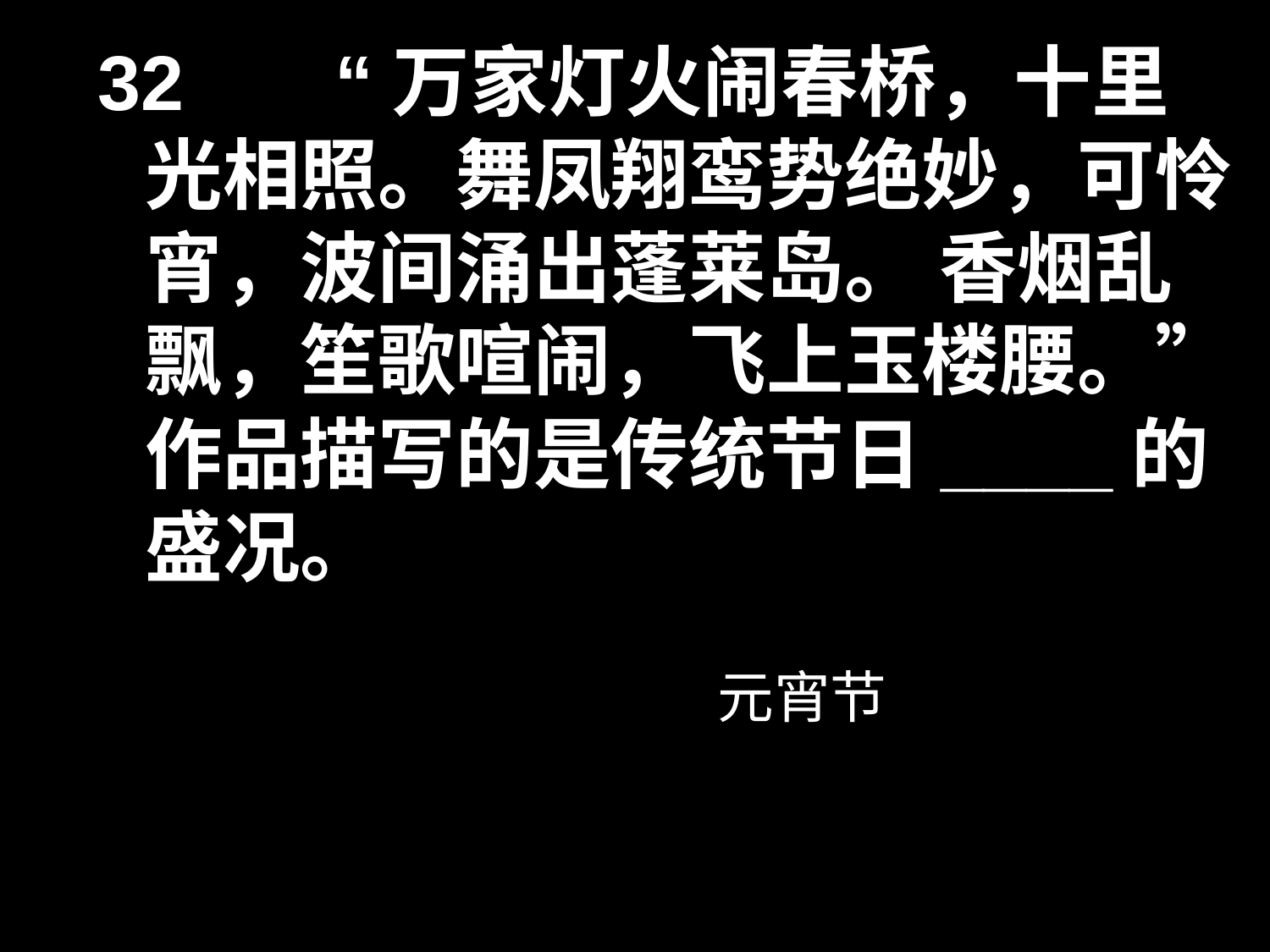

32       “万家灯火闹春桥，十里光相照。舞凤翔鸾势绝妙，可怜宵，波间涌出蓬莱岛。 香烟乱飘，笙歌喧闹，飞上玉楼腰。”作品描写的是传统节日____的盛况。

万家灯火使春桥分外热闹，十里江岸璀璨的灯光相互映照，凤形的灯笼飞舞，鸾形的灯笼腾跃，气势非凡绝妙。多么可爱的元宵夜，波涛间奔涌出蓬莱仙岛。灯火的光辉和焰火纷乱飘飞，笙歌喧哗吵闹，一起飘向云空，飞上华丽的高楼。
元宵节